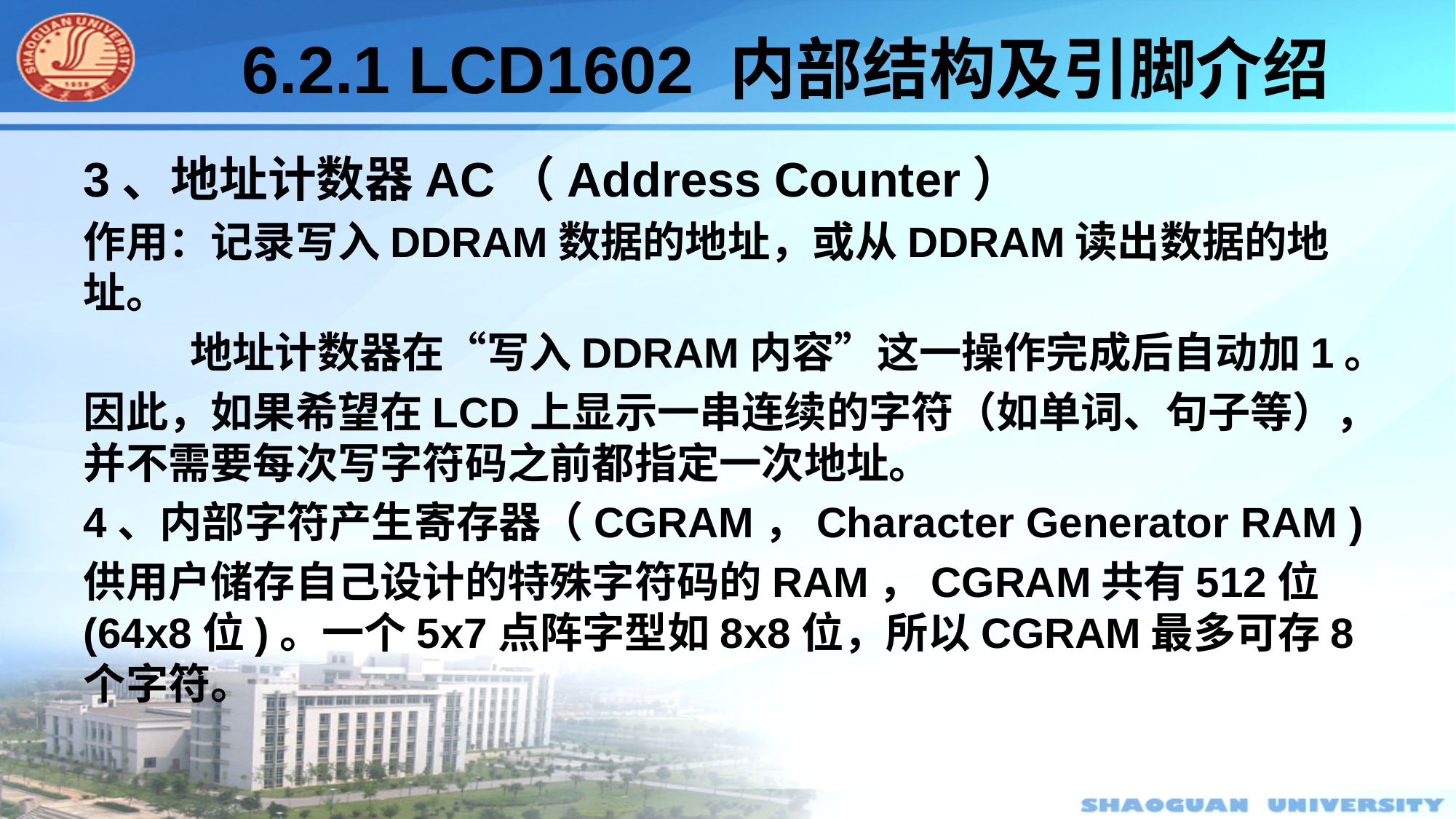

#
6.2.1 LCD1602 内部结构及引脚介绍
3、地址计数器AC（Address Counter）
作用：记录写入DDRAM数据的地址，或从DDRAM读出数据的地址。
          地址计数器在“写入DDRAM内容”这一操作完成后自动加1。
因此，如果希望在LCD上显示一串连续的字符（如单词、句子等），并不需要每次写字符码之前都指定一次地址。
4、内部字符产生寄存器（CGRAM，Character Generator RAM )
供用户储存自己设计的特殊字符码的RAM，CGRAM共有512位(64x8位)。一个5x7点阵字型如8x8位，所以CGRAM最多可存8个字符。